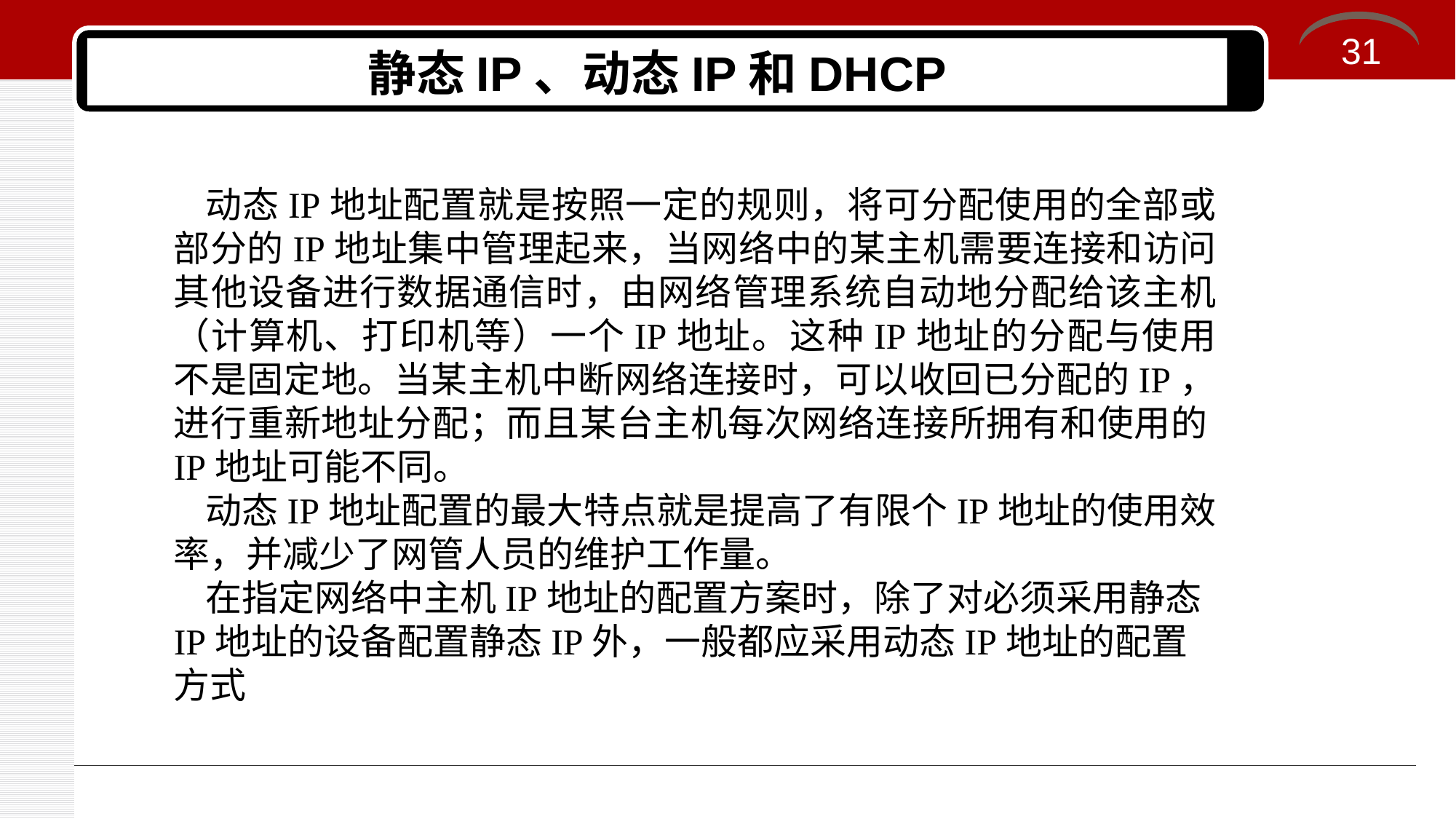

31
# 静态IP、动态IP和DHCP
动态IP地址配置就是按照一定的规则，将可分配使用的全部或部分的IP地址集中管理起来，当网络中的某主机需要连接和访问其他设备进行数据通信时，由网络管理系统自动地分配给该主机（计算机、打印机等）一个IP地址。这种IP地址的分配与使用不是固定地。当某主机中断网络连接时，可以收回已分配的IP，进行重新地址分配；而且某台主机每次网络连接所拥有和使用的IP地址可能不同。
动态IP地址配置的最大特点就是提高了有限个IP地址的使用效率，并减少了网管人员的维护工作量。
在指定网络中主机IP地址的配置方案时，除了对必须采用静态IP地址的设备配置静态IP外，一般都应采用动态IP地址的配置方式